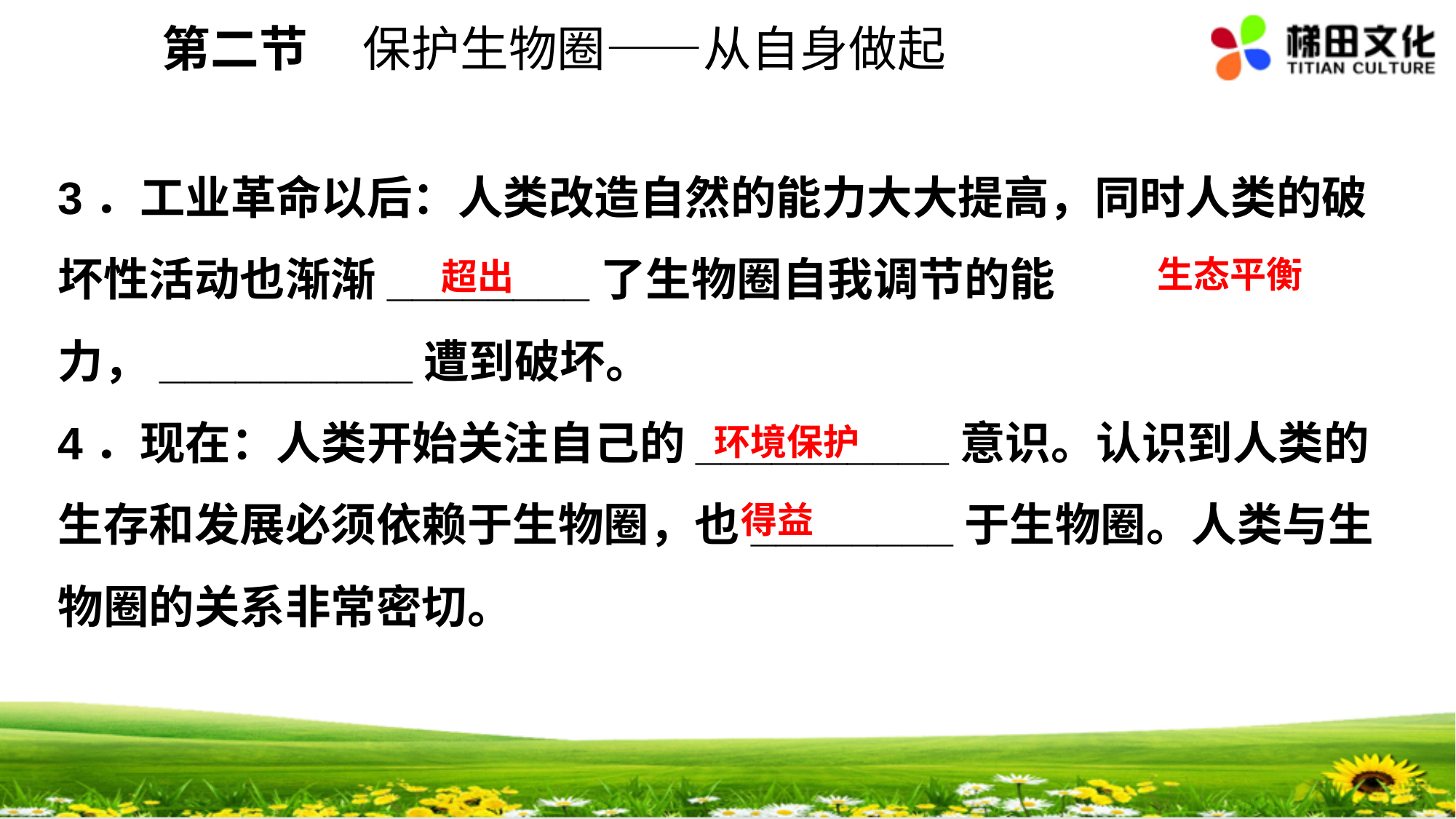

第二节     保护生物圈——从自身做起
3．工业革命以后：人类改造自然的能力大大提高，同时人类的破坏性活动也渐渐________了生物圈自我调节的能力，__________遭到破坏。
4．现在：人类开始关注自己的__________意识。认识到人类的生存和发展必须依赖于生物圈，也________于生物圈。人类与生物圈的关系非常密切。
生态平衡
超出
环境保护
得益